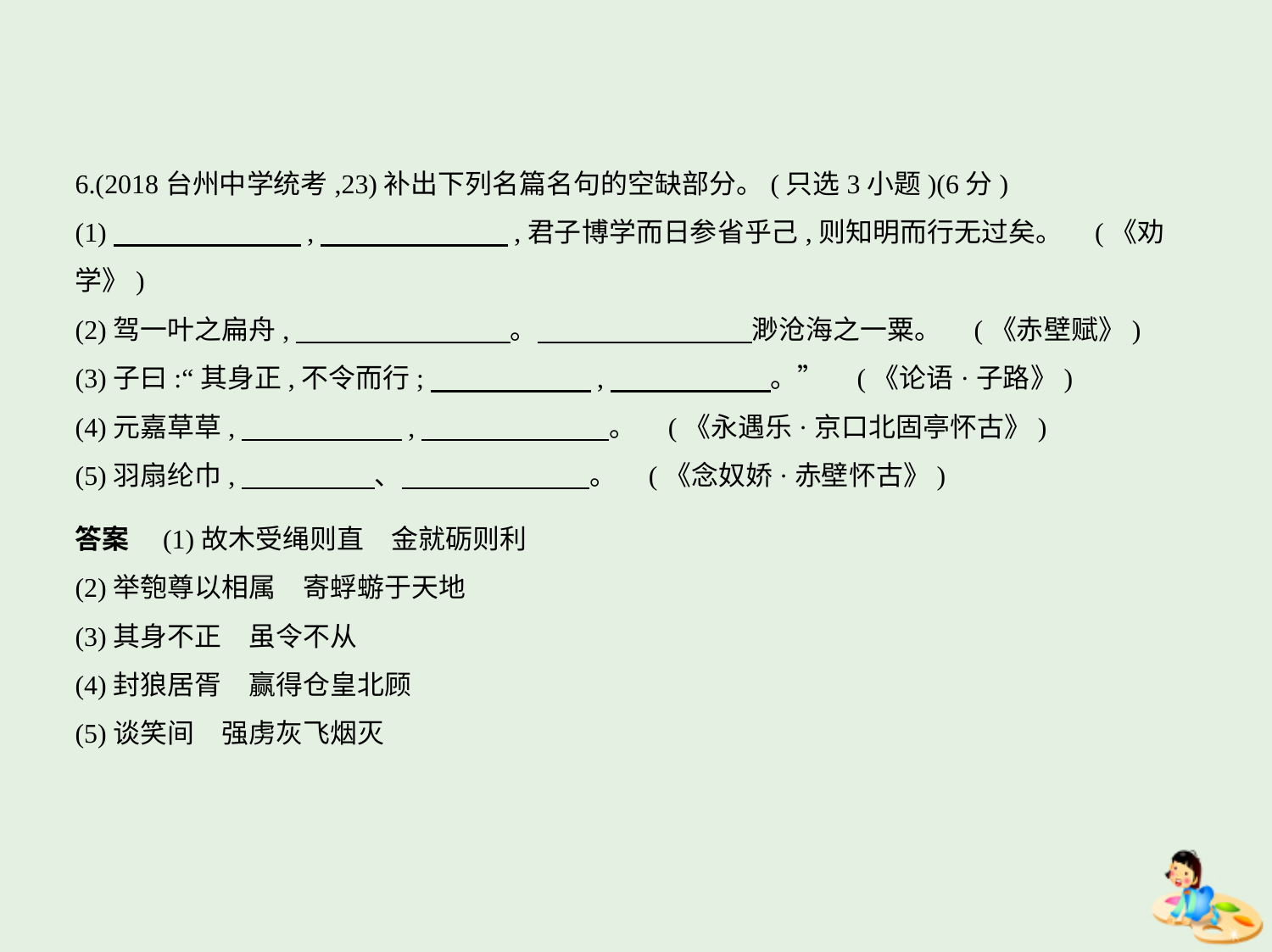

6.(2018台州中学统考,23)补出下列名篇名句的空缺部分。(只选3小题)(6分)
(1)　　　　　　    ,　　　　　　    ,君子博学而日参省乎己,则知明而行无过矣。 (《劝
学》)
(2)驾一叶之扁舟,　　　　　　　    。　　　　　　　    渺沧海之一粟。 (《赤壁赋》)
(3)子曰:“其身正,不令而行;　　　　　    ,　　　　　    。” (《论语·子路》)
(4)元嘉草草,　　　　　    ,　　　　　　    。 (《永遇乐·京口北固亭怀古》)
(5)羽扇纶巾,　　　　    、　　　　　　    。 (《念奴娇·赤壁怀古》)
答案　(1)故木受绳则直　金就砺则利
(2)举匏尊以相属　寄蜉蝣于天地
(3)其身不正　虽令不从
(4)封狼居胥　赢得仓皇北顾
(5)谈笑间　强虏灰飞烟灭